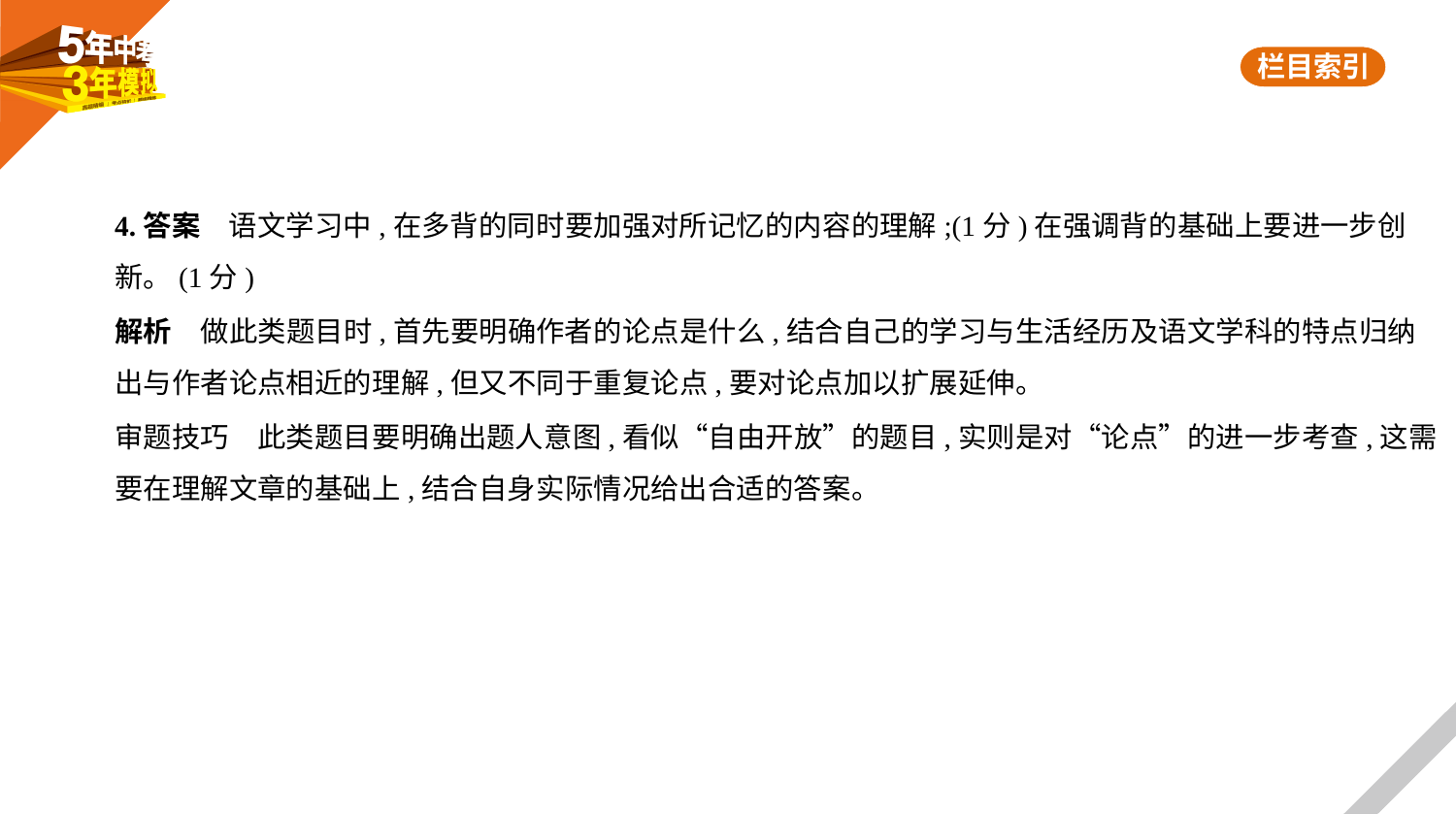

4.答案　语文学习中,在多背的同时要加强对所记忆的内容的理解;(1分)在强调背的基础上要进一步创
新。(1分)
解析　做此类题目时,首先要明确作者的论点是什么,结合自己的学习与生活经历及语文学科的特点归纳
出与作者论点相近的理解,但又不同于重复论点,要对论点加以扩展延伸。
审题技巧　此类题目要明确出题人意图,看似“自由开放”的题目,实则是对“论点”的进一步考查,这需
要在理解文章的基础上,结合自身实际情况给出合适的答案。